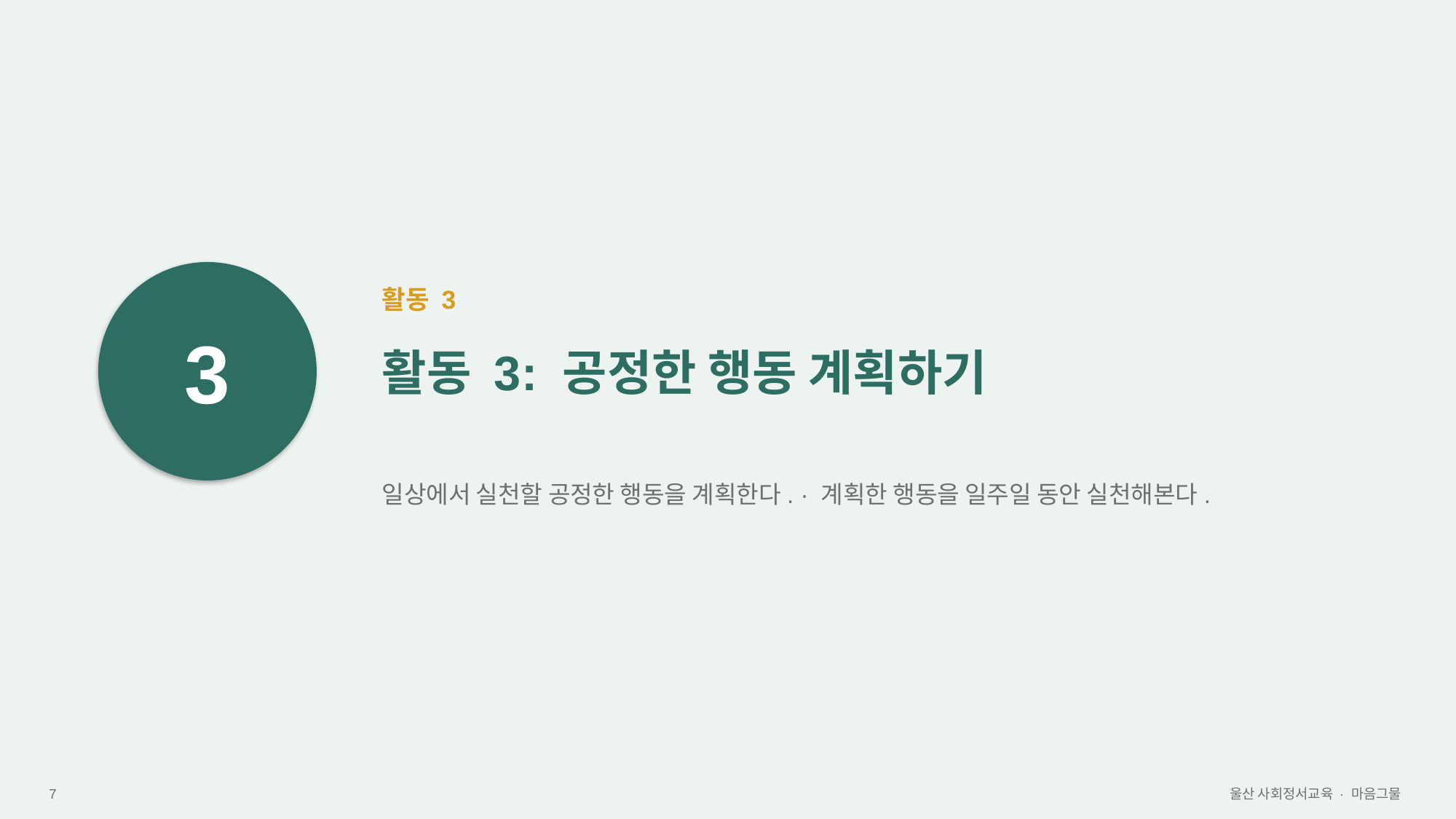

3
활동 3
활동 3: 공정한 행동 계획하기
일상에서 실천할 공정한 행동을 계획한다. · 계획한 행동을 일주일 동안 실천해본다.
7
울산 사회정서교육 · 마음그물